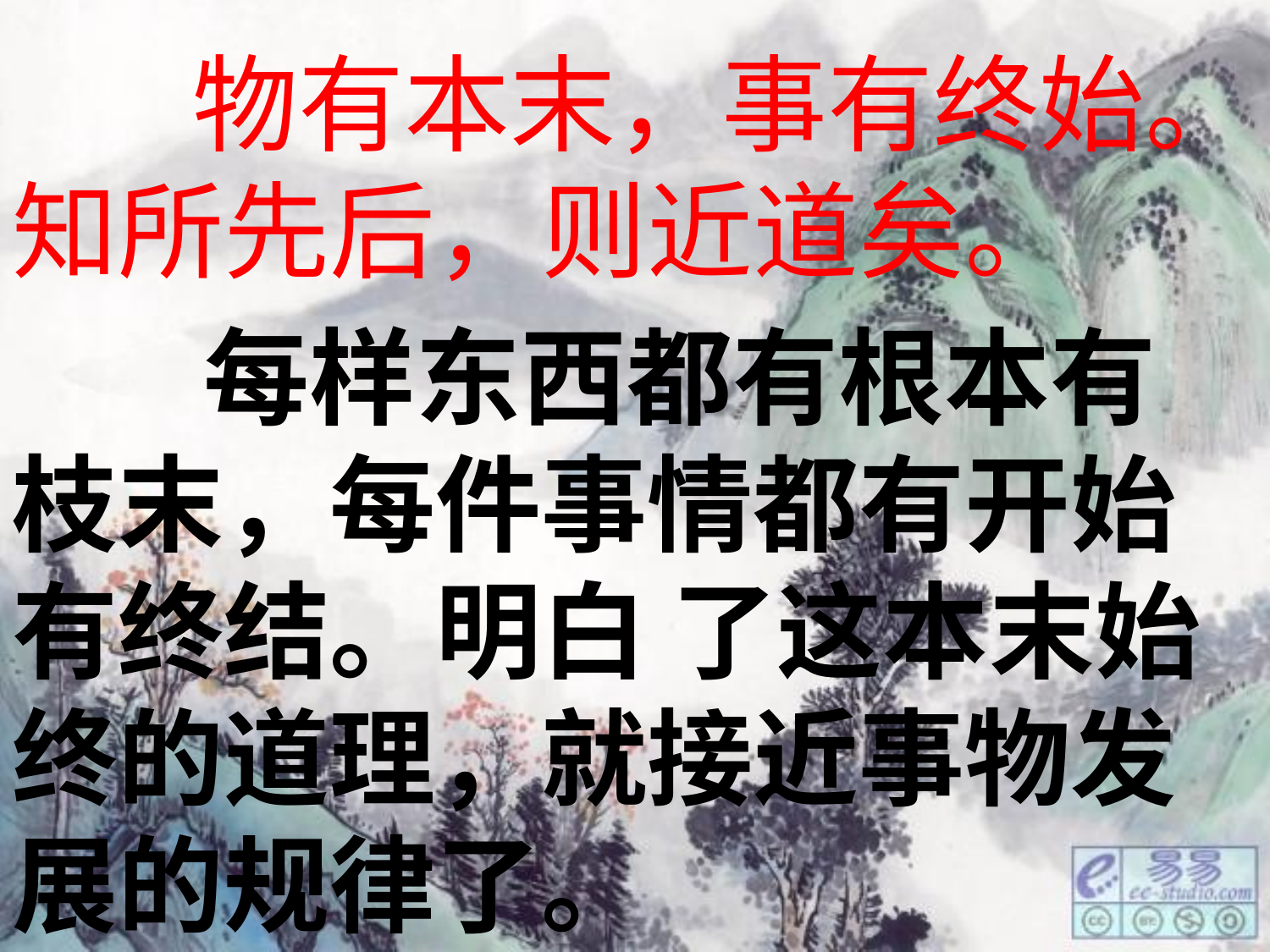

物有本末，事有终始。知所先后，则近道矣。
       每样东西都有根本有枝末，每件事情都有开始有终结。明白 了这本末始终的道理，就接近事物发展的规律了。